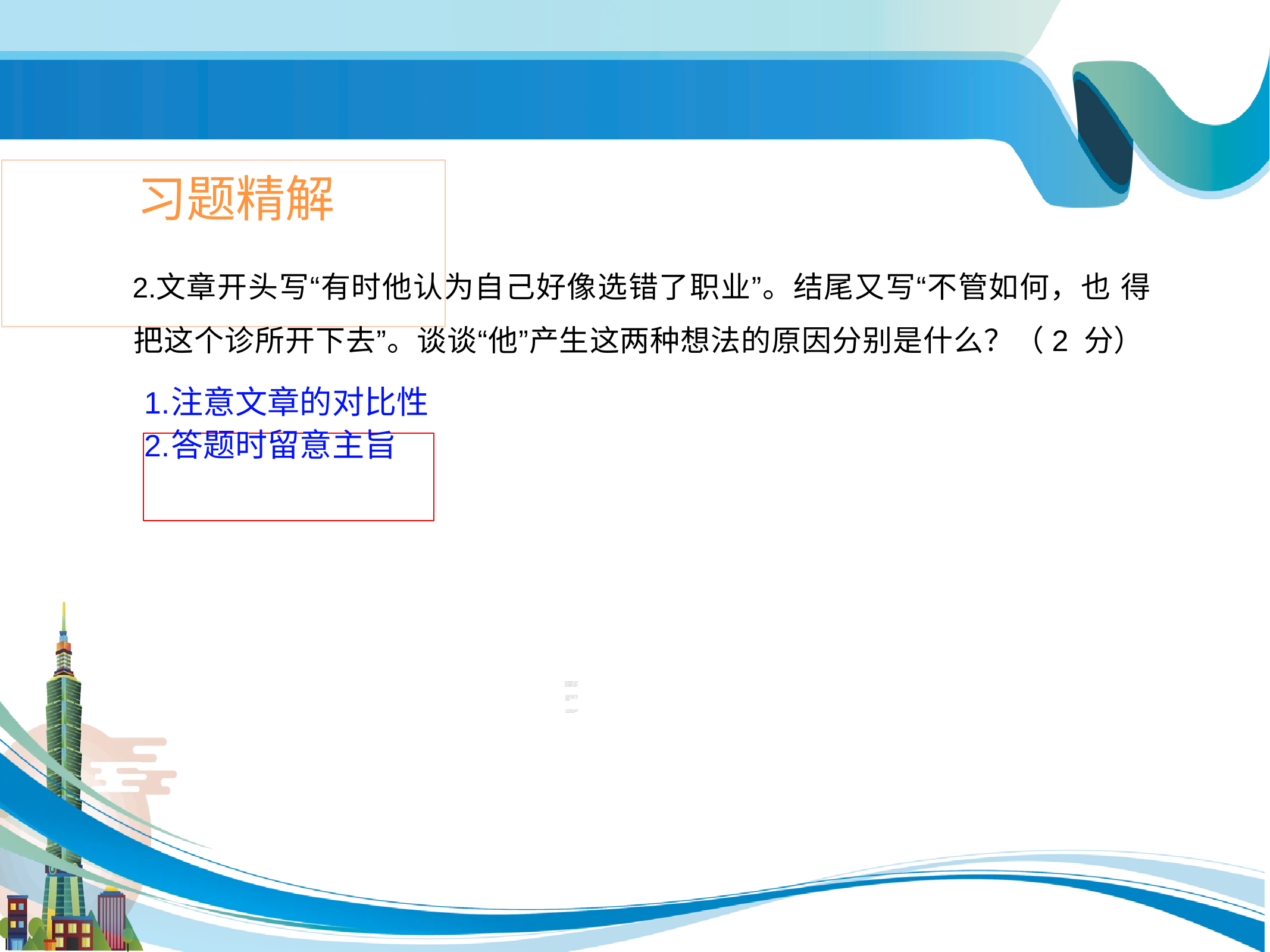

# 习题精解
文章开头写“有时他认为自己好像选错了职业”。结尾又写“不管如何，也 得把这个诊所开下去”。谈谈“他”产生这两种想法的原因分别是什么？（2 分）
注意文章的对比性
答题时留意主旨